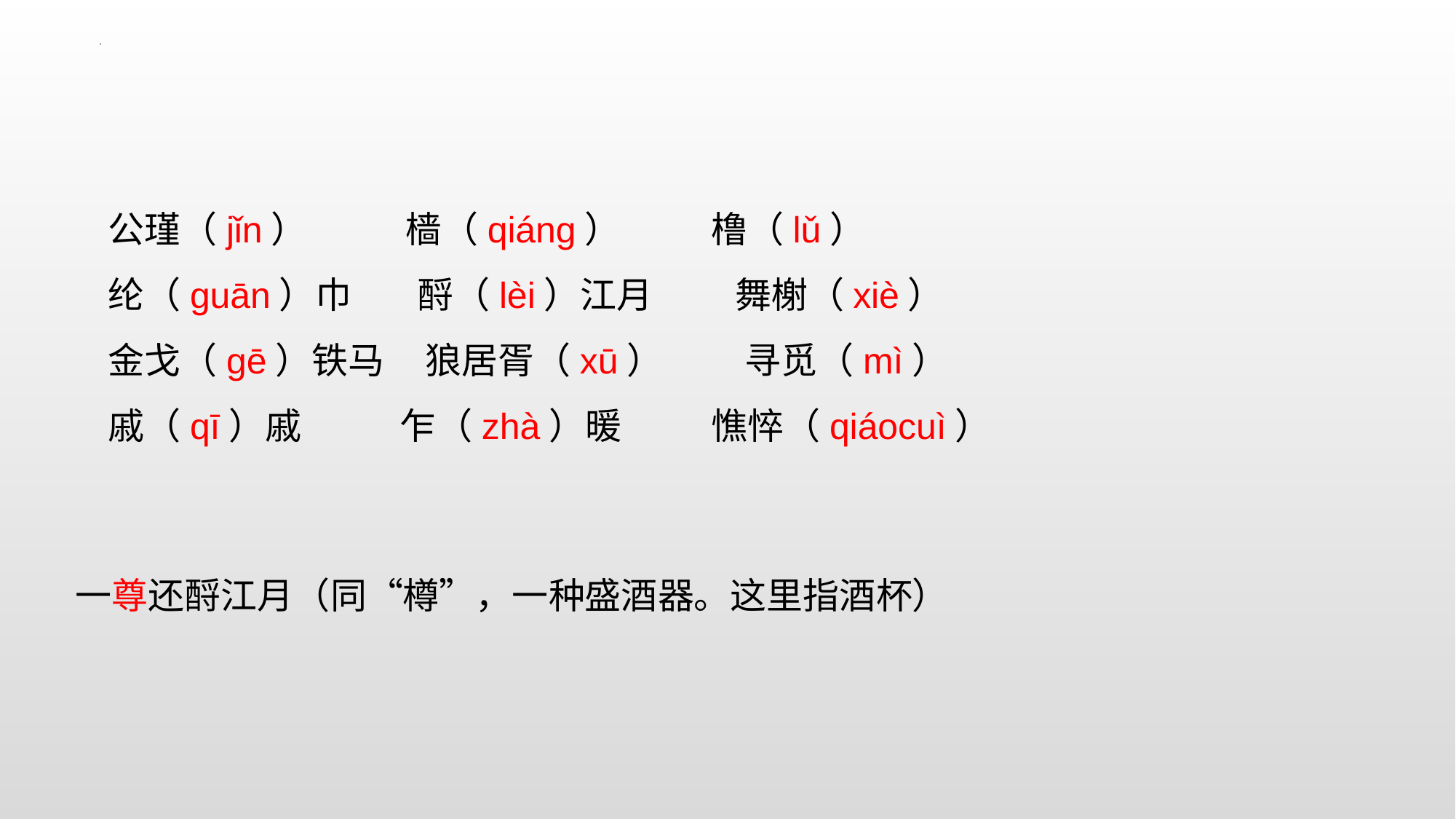

公瑾（jǐn）            樯（qiánɡ）           橹（lǔ）
纶（ɡuān）巾        酹（lèi）江月          舞榭（xiè）
金戈（gē）铁马     狼居胥（xū）          寻觅（mì）
戚（qī）戚            乍（zhà）暖           憔悴（qiáocuì）
一尊还酹江月（同“樽”，一种盛酒器。这里指酒杯）